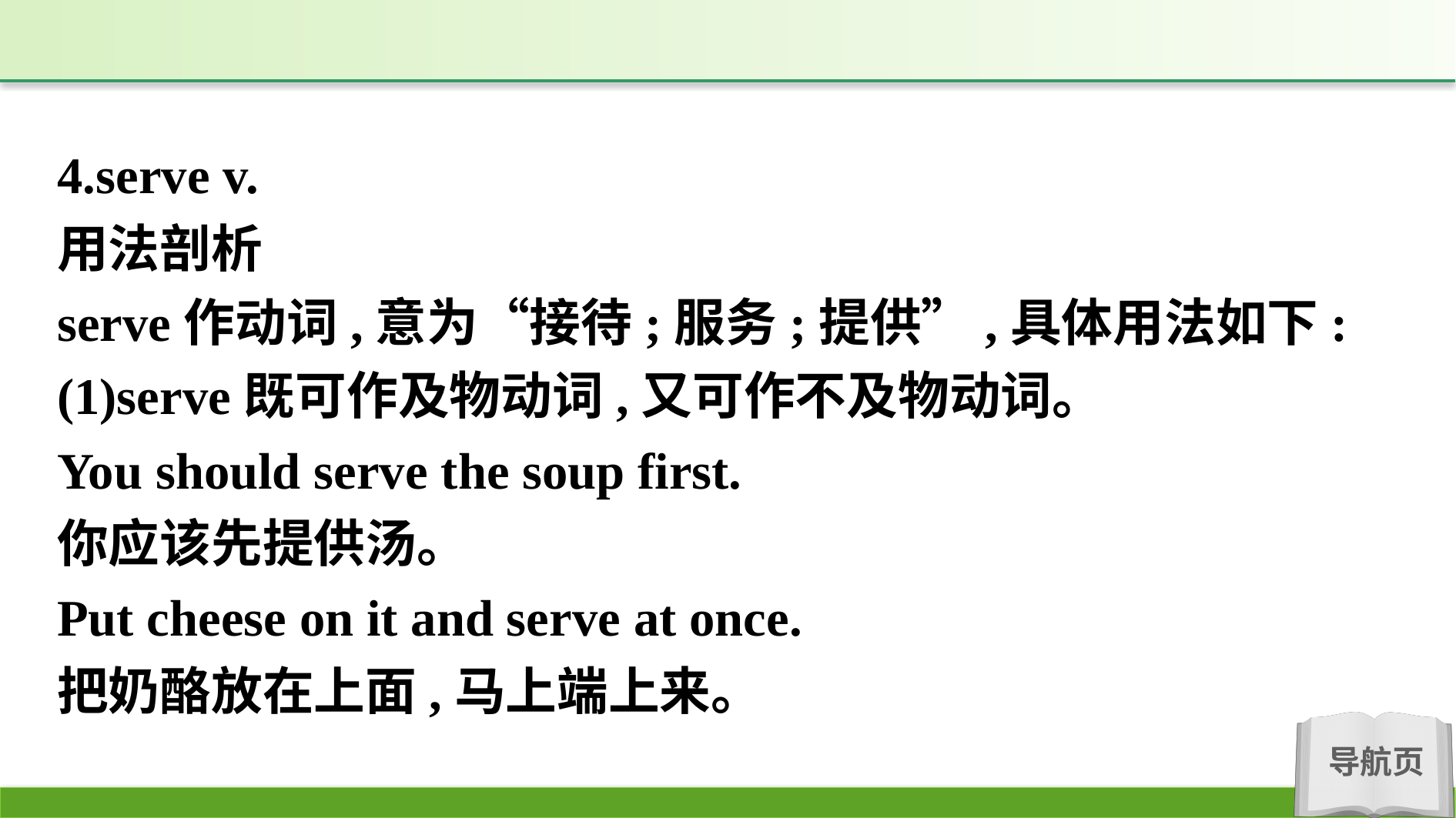

4.serve v.
用法剖析
serve作动词,意为“接待;服务;提供”,具体用法如下:
(1)serve既可作及物动词,又可作不及物动词。
You should serve the soup first.
你应该先提供汤。
Put cheese on it and serve at once.
把奶酪放在上面,马上端上来。